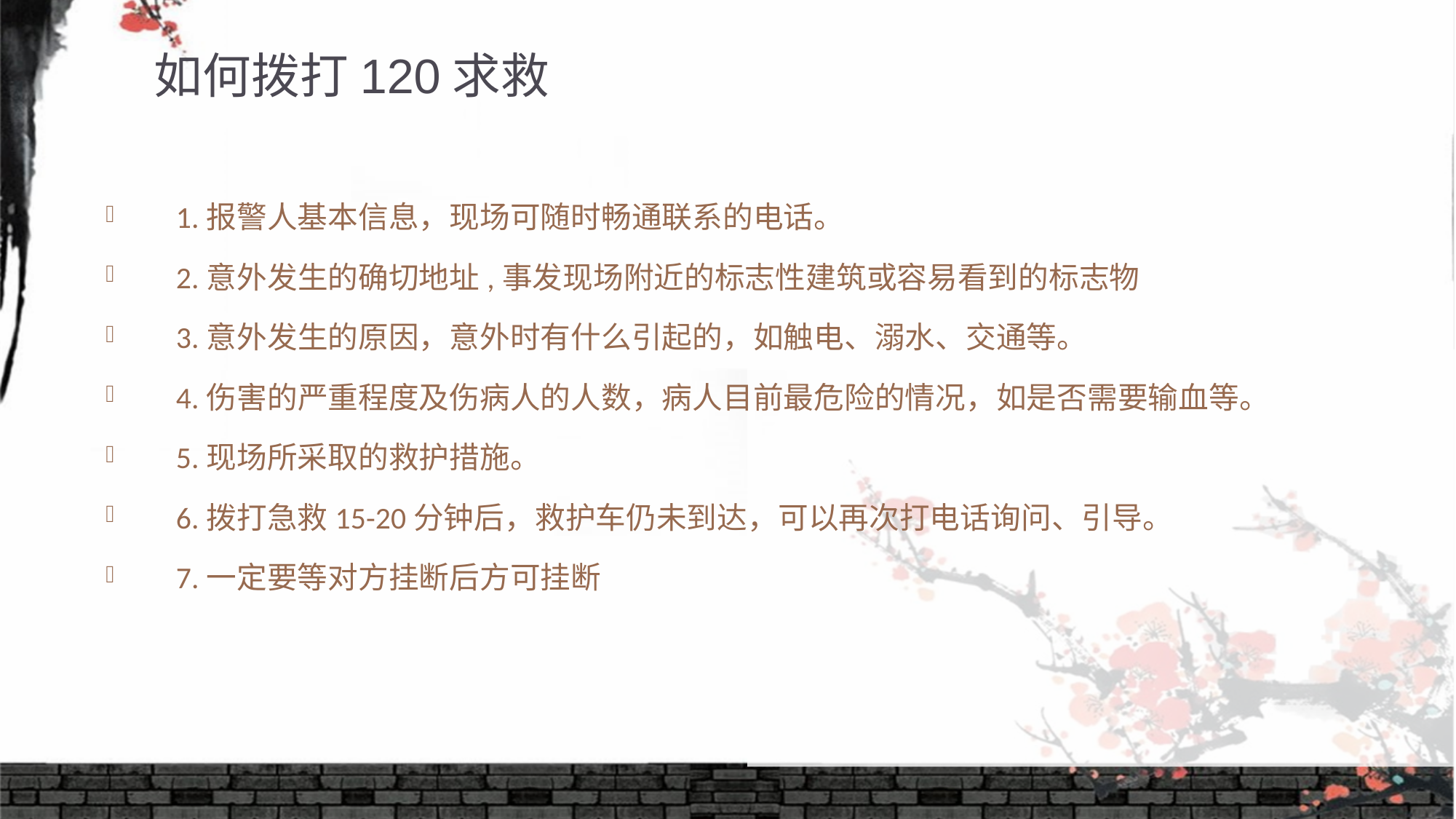

# 如何拨打120求救

    1.报警人基本信息，现场可随时畅通联系的电话。
    2.意外发生的确切地址,事发现场附近的标志性建筑或容易看到的标志物
    3.意外发生的原因，意外时有什么引起的，如触电、溺水、交通等。
    4.伤害的严重程度及伤病人的人数，病人目前最危险的情况，如是否需要输血等。
    5.现场所采取的救护措施。
    6.拨打急救15-20分钟后，救护车仍未到达，可以再次打电话询问、引导。
    7.一定要等对方挂断后方可挂断